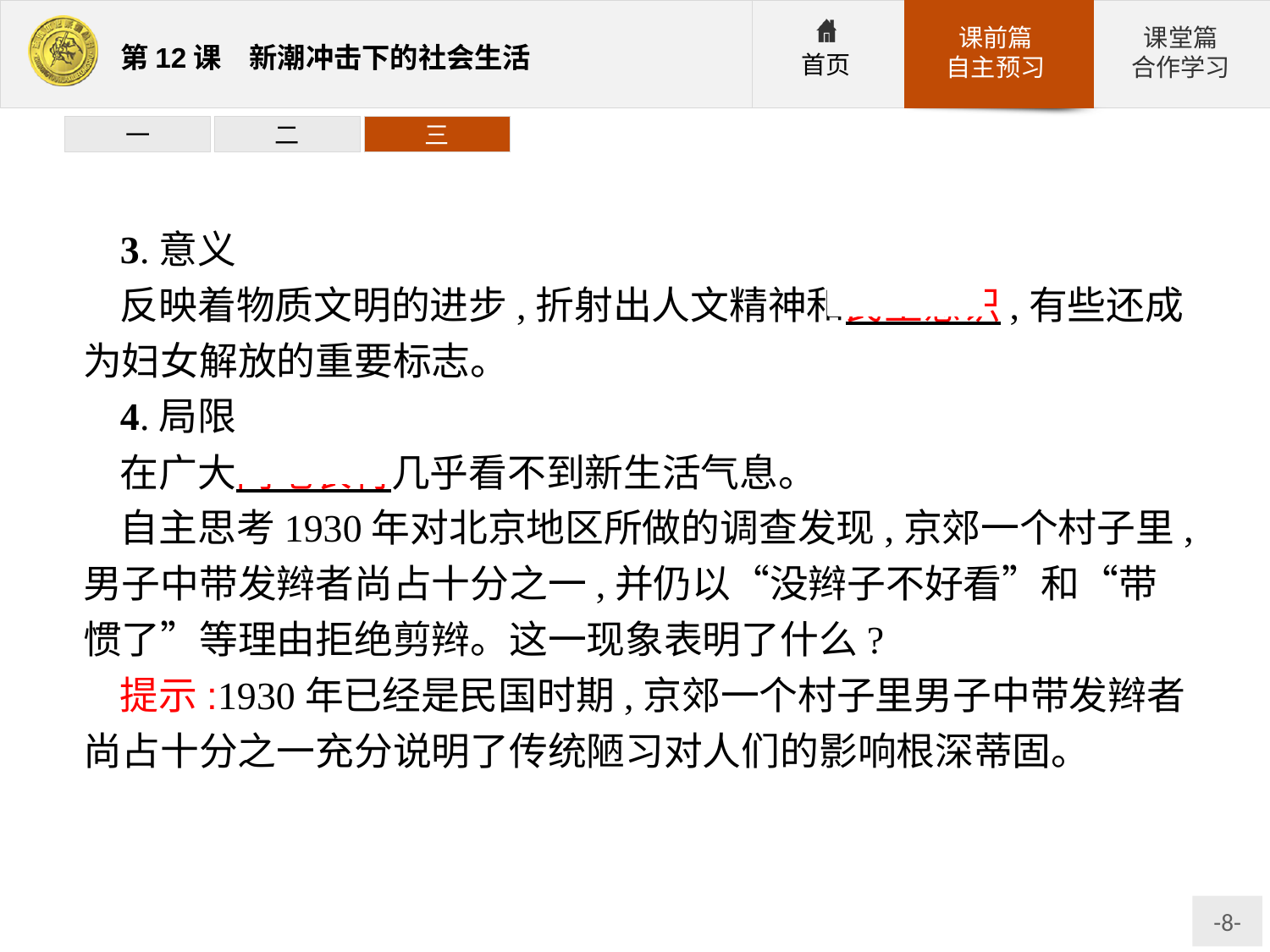

一
二
三
3.意义
反映着物质文明的进步,折射出人文精神和民主意识,有些还成为妇女解放的重要标志。
4.局限
在广大内地农村几乎看不到新生活气息。
自主思考1930年对北京地区所做的调查发现,京郊一个村子里,男子中带发辫者尚占十分之一,并仍以“没辫子不好看”和“带惯了”等理由拒绝剪辫。这一现象表明了什么?
提示:1930年已经是民国时期,京郊一个村子里男子中带发辫者尚占十分之一充分说明了传统陋习对人们的影响根深蒂固。